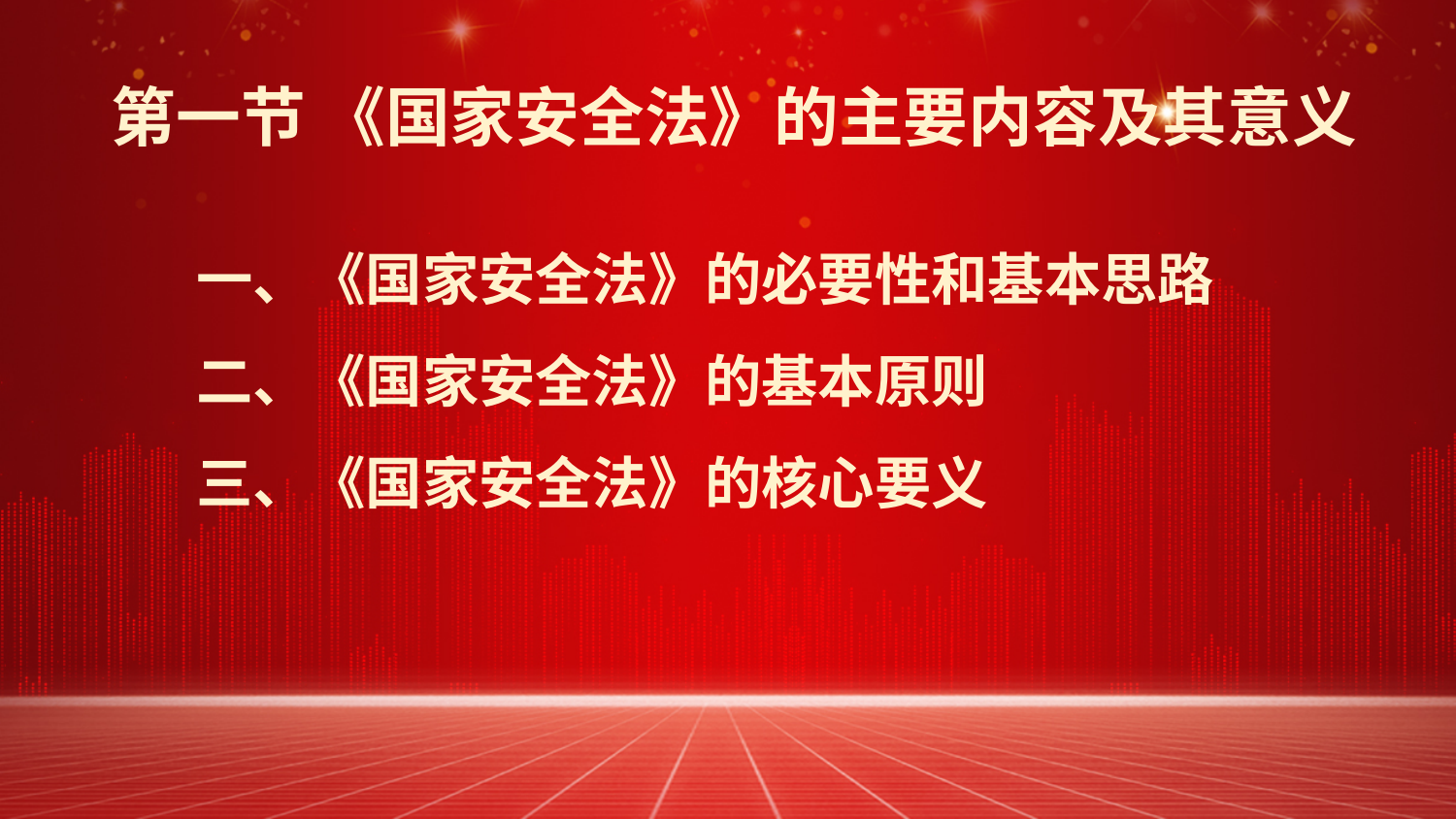

第一节 《国家安全法》的主要内容及其意义
一、《国家安全法》的必要性和基本思路
二、《国家安全法》的基本原则
三、《国家安全法》的核心要义